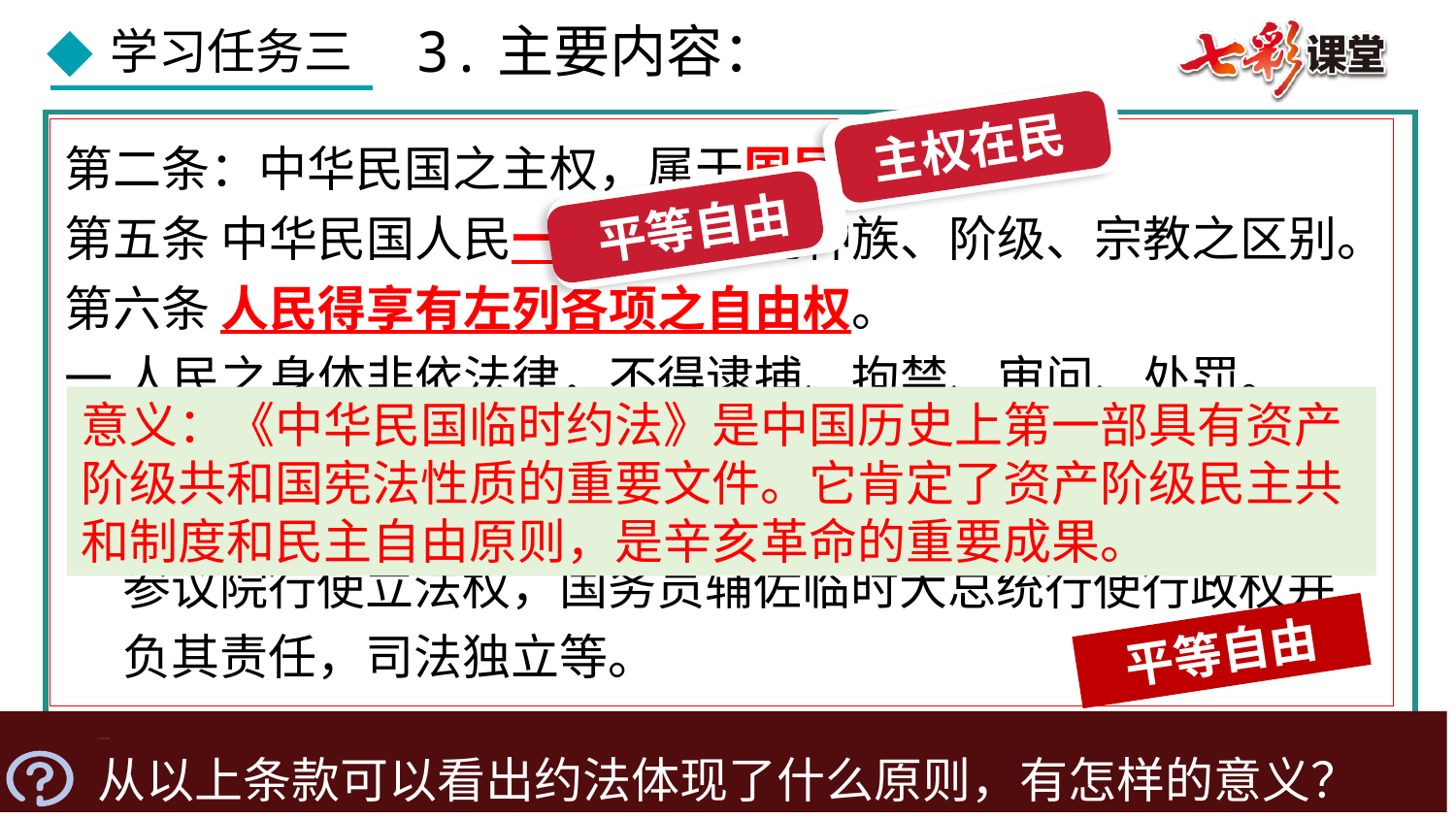

3.主要内容：

主权在民
第二条：中华民国之主权，属于国民全体。
第五条 中华民国人民一律平等，无种族、阶级、宗教之区别。
第六条 人民得享有左列各项之自由权。
一 人民之身体非依法律，不得逮捕、拘禁、审问、处罚。
三 人民有保有财产及营业之自由。
四 人民有言论、著作、刊行及集会结社之自由……
                                        ——《中华民国临时约法》节选

平等自由
意义：《中华民国临时约法》是中国历史上第一部具有资产阶级共和国宪法性质的重要文件。它肯定了资产阶级民主共和制度和民主自由原则，是辛亥革命的重要成果。
《中华民国临时约法》第一章“总纲”，规定 “中华民国以参议院、临时大总统、国务员、法院行使其统治权。”参议院行使立法权，国务员辅佐临时大总统行使行政权并负其责任，司法独立等。
三权分立

主权在民
平等自由
三权分立

从以上条款可以看出约法体现了什么原则，有怎样的意义？